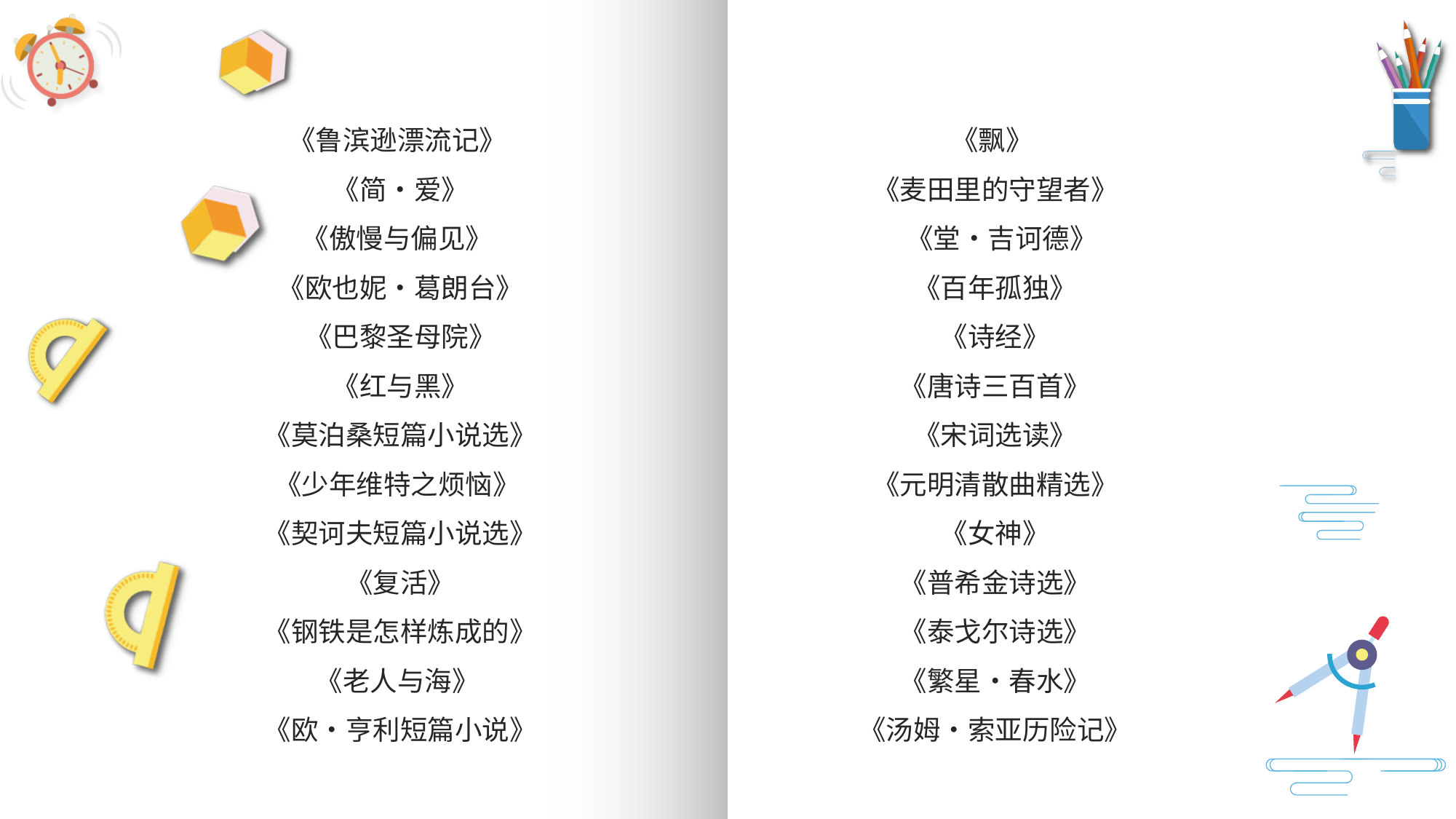

《飘》
《麦田里的守望者》
 《堂•吉诃德》
《百年孤独》
《诗经》
《唐诗三百首》
《宋词选读》
《元明清散曲精选》
《女神》
《普希金诗选》
《泰戈尔诗选》
《繁星•春水》
《汤姆•索亚历险记》
《鲁滨逊漂流记》
《简•爱》
《傲慢与偏见》
《欧也妮•葛朗台》
《巴黎圣母院》
《红与黑》
《莫泊桑短篇小说选》
《少年维特之烦恼》
《契诃夫短篇小说选》
《复活》
《钢铁是怎样炼成的》
《老人与海》
《欧•亨利短篇小说》